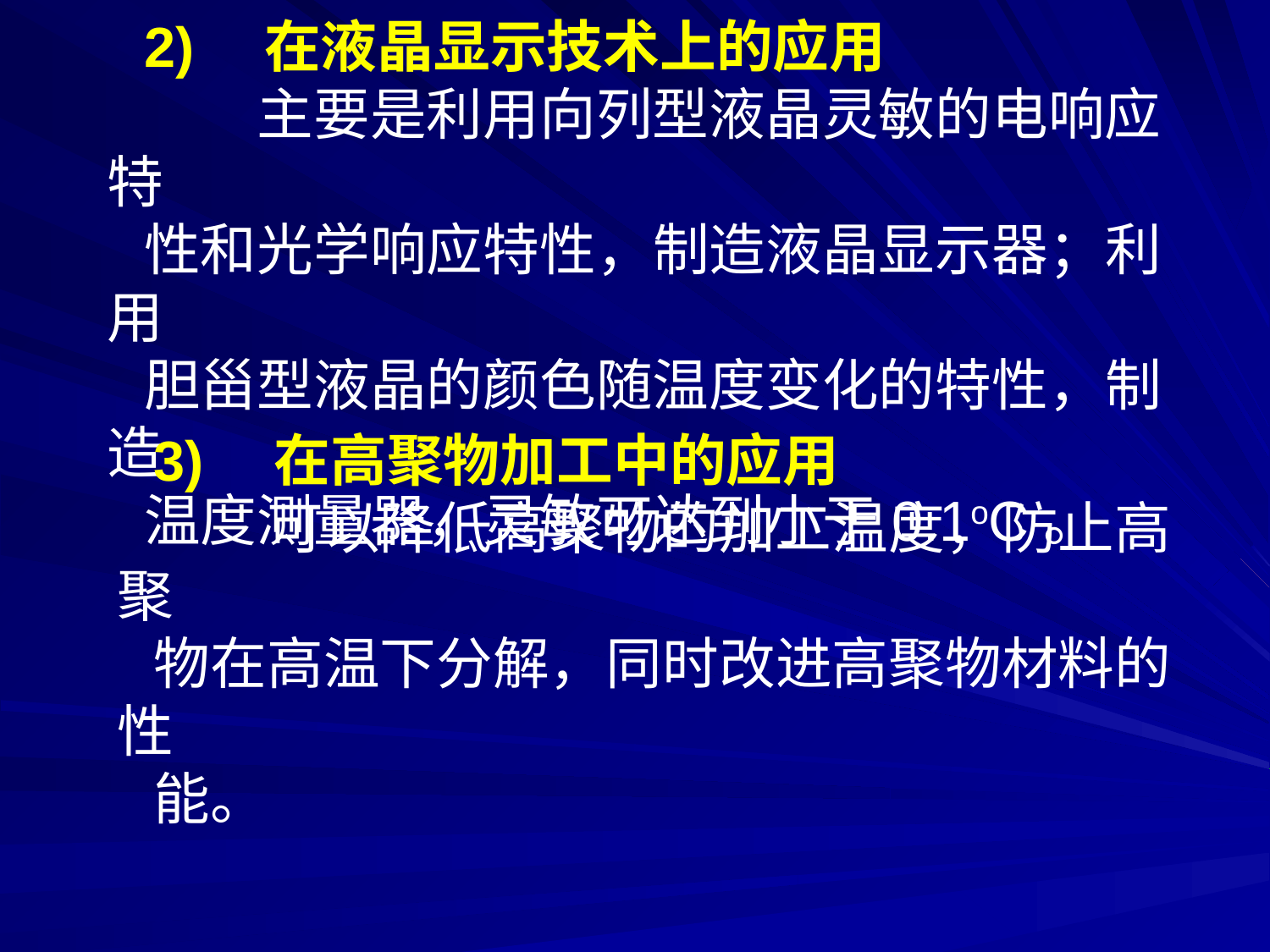

2)　在液晶显示技术上的应用
　　主要是利用向列型液晶灵敏的电响应特
性和光学响应特性，制造液晶显示器；利用
胆甾型液晶的颜色随温度变化的特性，制造
温度测量器，灵敏可达到小于0.1oC。
3)　在高聚物加工中的应用
　　可以降低高聚物的加工温度，防止高聚
物在高温下分解，同时改进高聚物材料的性
能。